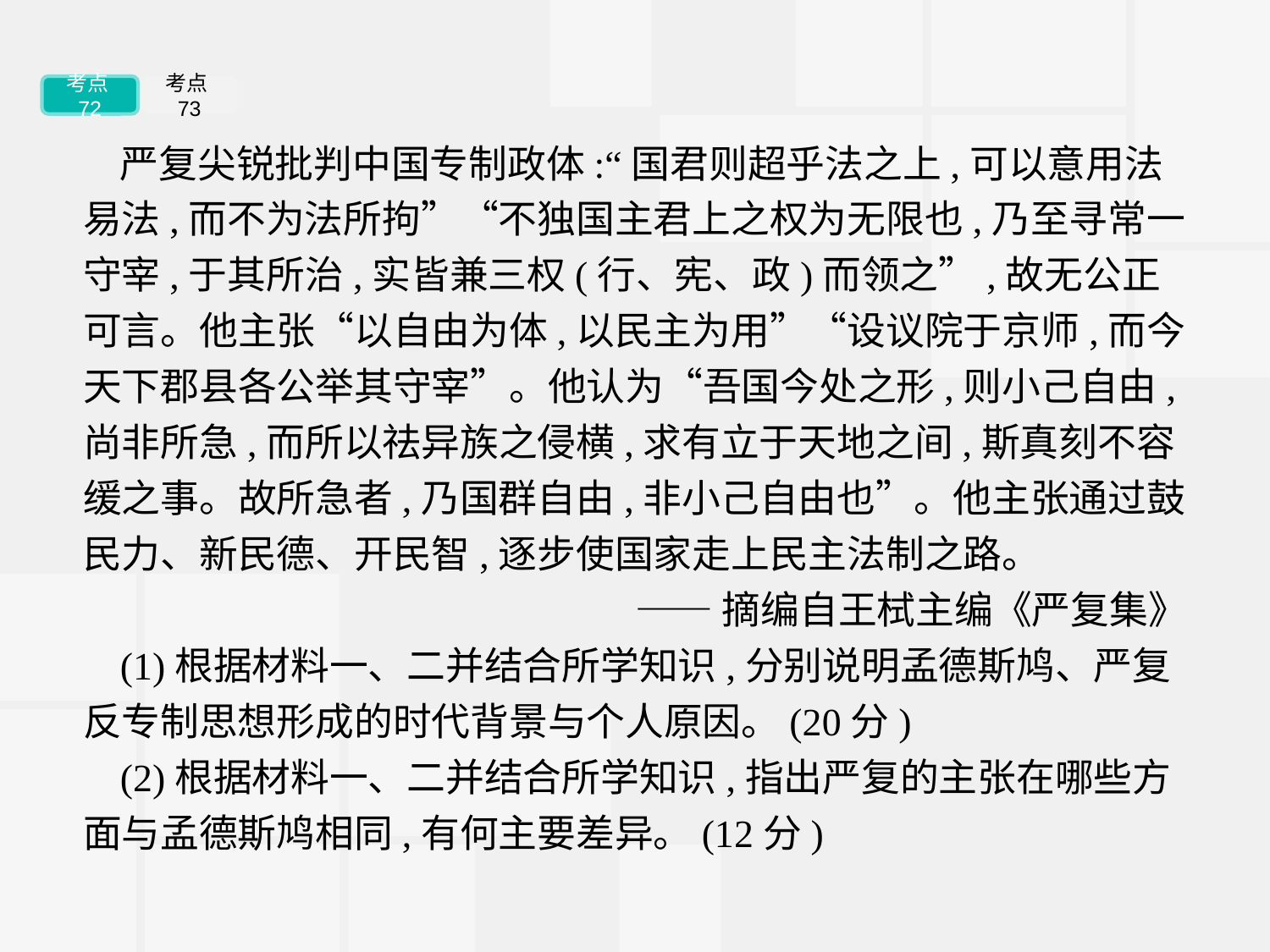

考点72
考点73
严复尖锐批判中国专制政体:“国君则超乎法之上,可以意用法易法,而不为法所拘”“不独国主君上之权为无限也,乃至寻常一守宰,于其所治,实皆兼三权(行、宪、政)而领之”,故无公正可言。他主张“以自由为体,以民主为用”“设议院于京师,而今天下郡县各公举其守宰”。他认为“吾国今处之形,则小己自由,尚非所急,而所以祛异族之侵横,求有立于天地之间,斯真刻不容缓之事。故所急者,乃国群自由,非小己自由也”。他主张通过鼓民力、新民德、开民智,逐步使国家走上民主法制之路。
——摘编自王栻主编《严复集》
(1)根据材料一、二并结合所学知识,分别说明孟德斯鸠、严复反专制思想形成的时代背景与个人原因。(20分)
(2)根据材料一、二并结合所学知识,指出严复的主张在哪些方面与孟德斯鸠相同,有何主要差异。(12分)